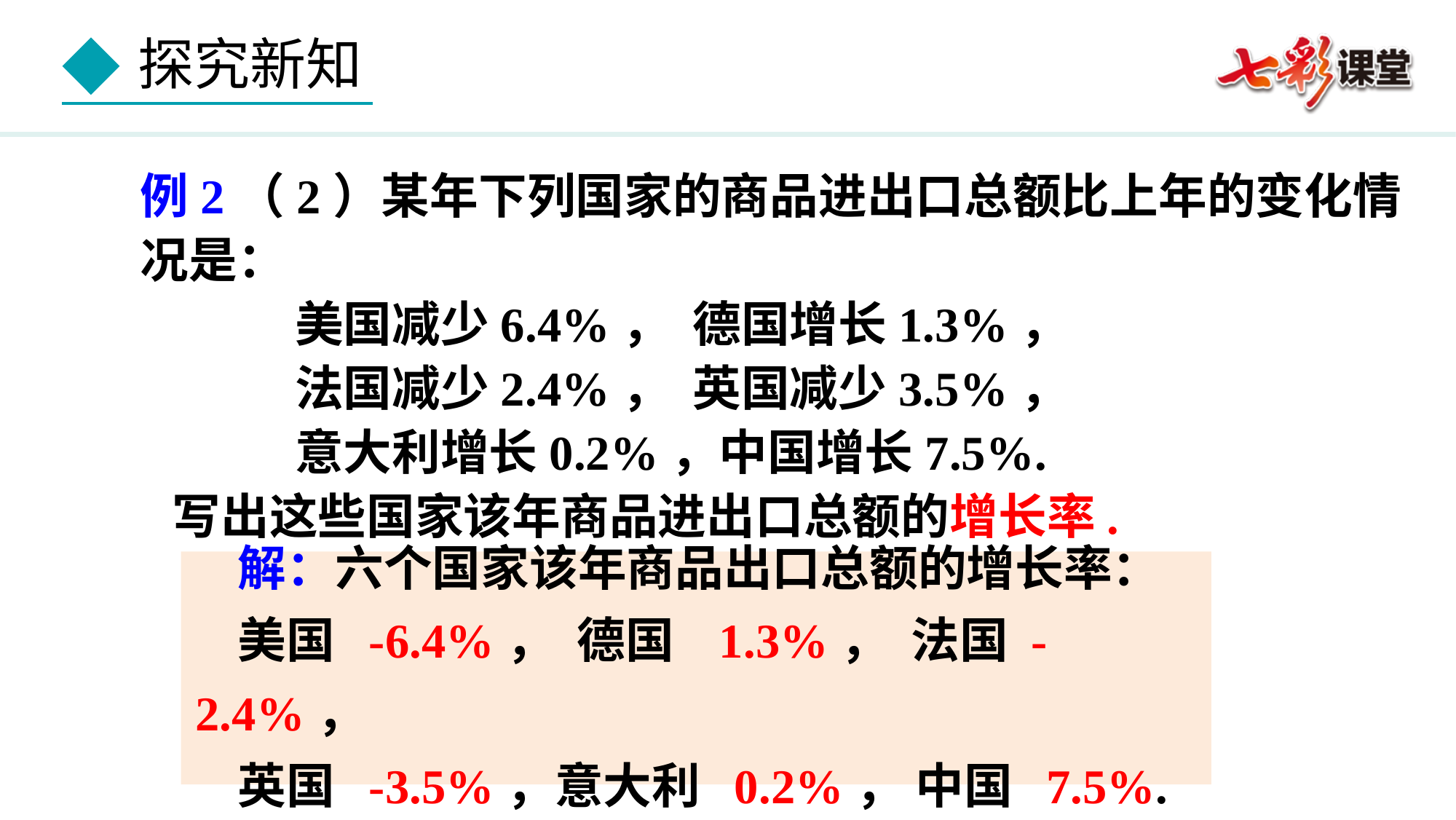

例2（2）某年下列国家的商品进出口总额比上年的变化情况是：
          美国减少6.4%，  德国增长1.3%，
          法国减少2.4%，  英国减少3.5%，
          意大利增长0.2%，中国增长7.5%.
写出这些国家该年商品进出口总额的增长率.
解：六个国家该年商品出口总额的增长率：
美国  -6.4%，  德国   1.3%，  法国 -2.4%，
英国  -3.5%，意大利  0.2%， 中国  7.5%.